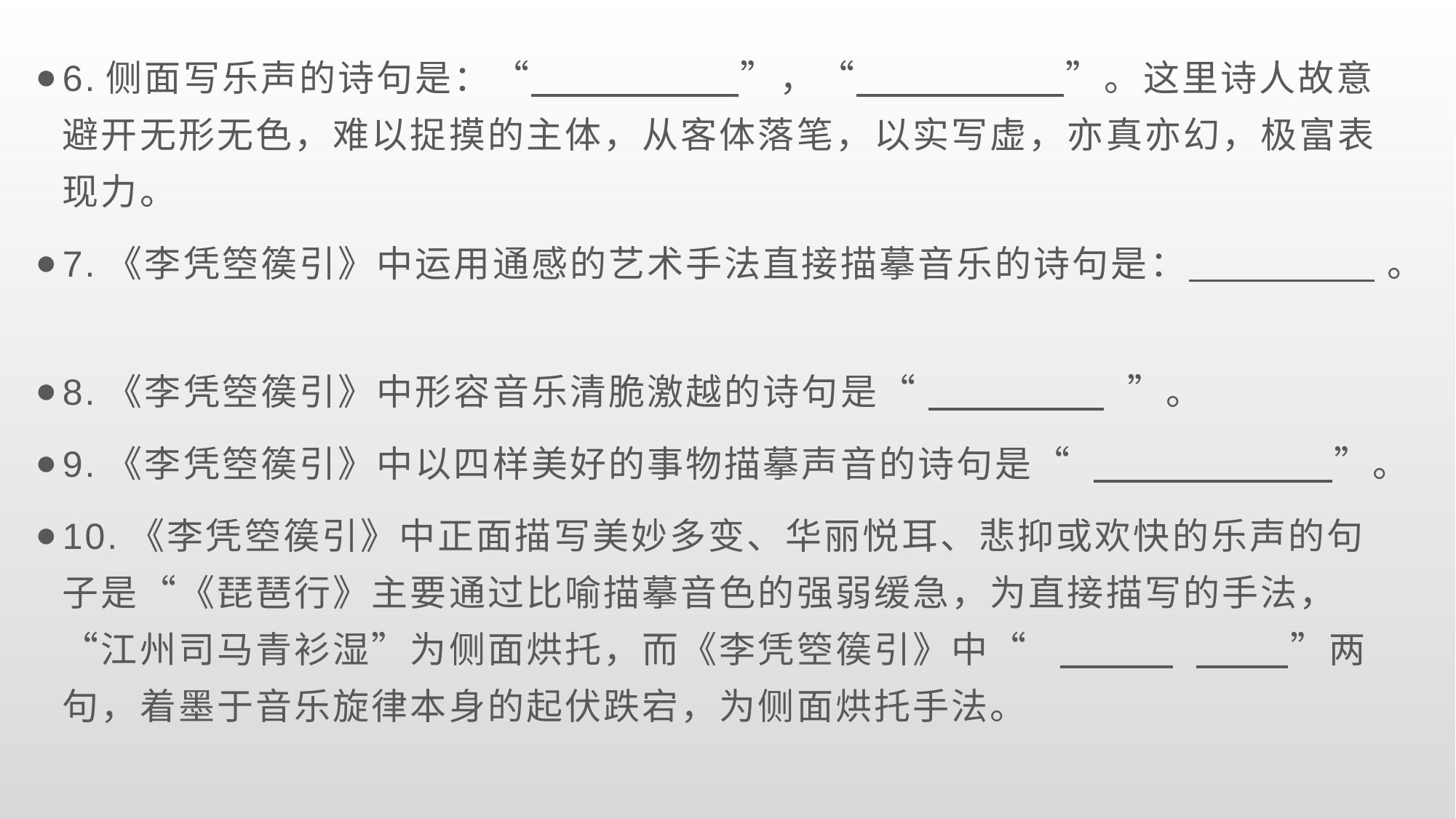

6.侧面写乐声的诗句是：“                    ”，“                    ”。这里诗人故意避开无形无色，难以捉摸的主体，从客体落笔，以实写虚，亦真亦幻，极富表现力。
7.《李凭箜篌引》中运用通感的艺术手法直接描摹音乐的诗句是：                   。
8.《李凭箜篌引》中形容音乐清脆激越的诗句是“                    ”。
9.《李凭箜篌引》中以四样美好的事物描摹声音的诗句是“                         ”。
10.《李凭箜篌引》中正面描写美妙多变、华丽悦耳、悲抑或欢快的乐声的句子是“《琵琶行》主要通过比喻描摹音色的强弱缓急，为直接描写的手法，“江州司马青衫湿”为侧面烘托，而《李凭箜篌引》中“                         ”两句，着墨于音乐旋律本身的起伏跌宕，为侧面烘托手法。